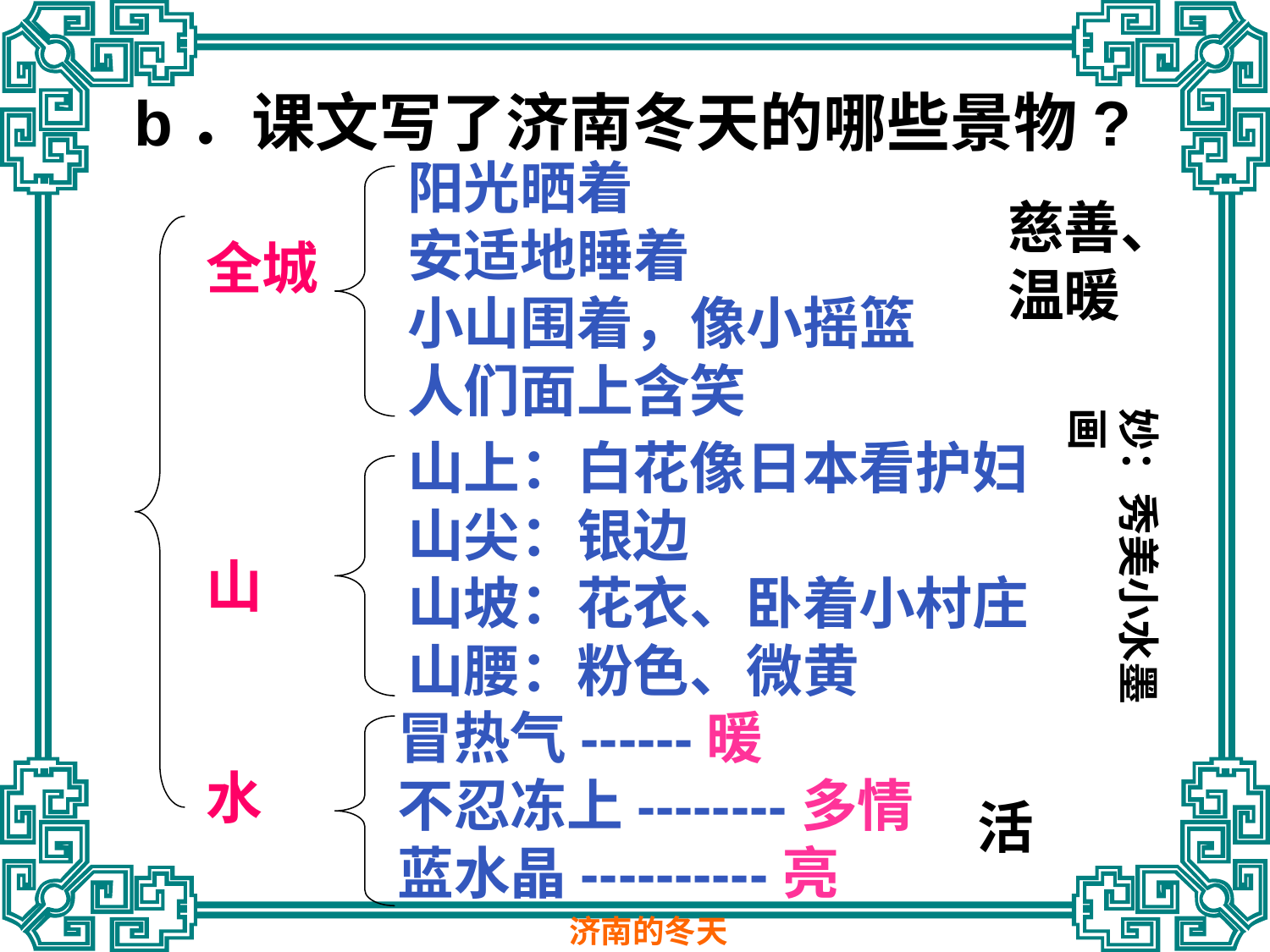

b．课文写了济南冬天的哪些景物?
阳光晒着
安适地睡着
小山围着，像小摇篮
人们面上含笑

慈善、温暖

全城

山

水
妙：秀美小水墨画
山上：白花像日本看护妇
山尖：银边
山坡：花衣、卧着小村庄
山腰：粉色、微黄

冒热气------暖
不忍冻上--------多情
蓝水晶----------亮

活